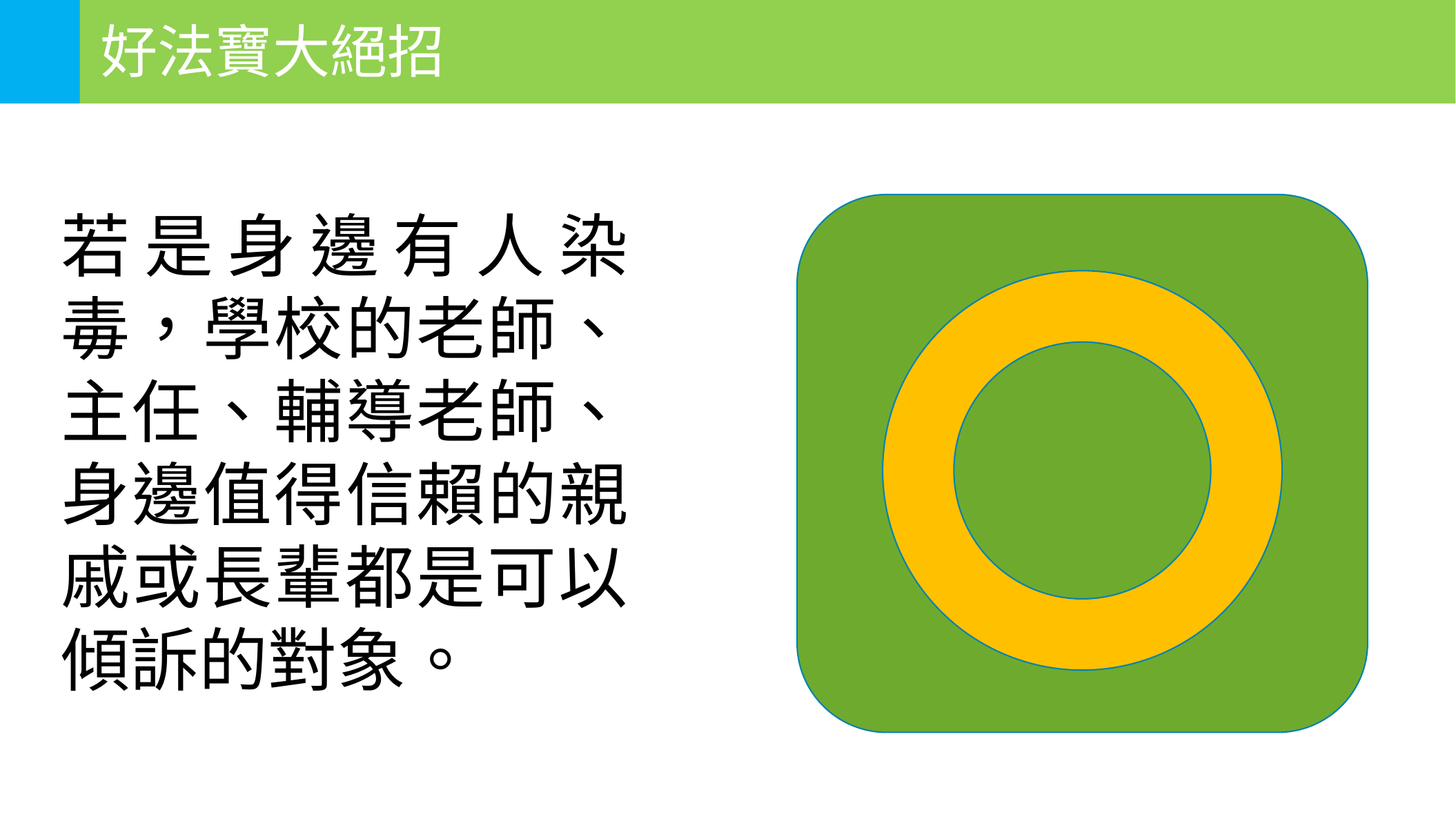

好法寶大絕招

若是身邊有人染毒，學校的老師、主任、輔導老師、身邊值得信賴的親戚或長輩都是可以傾訴的對象。